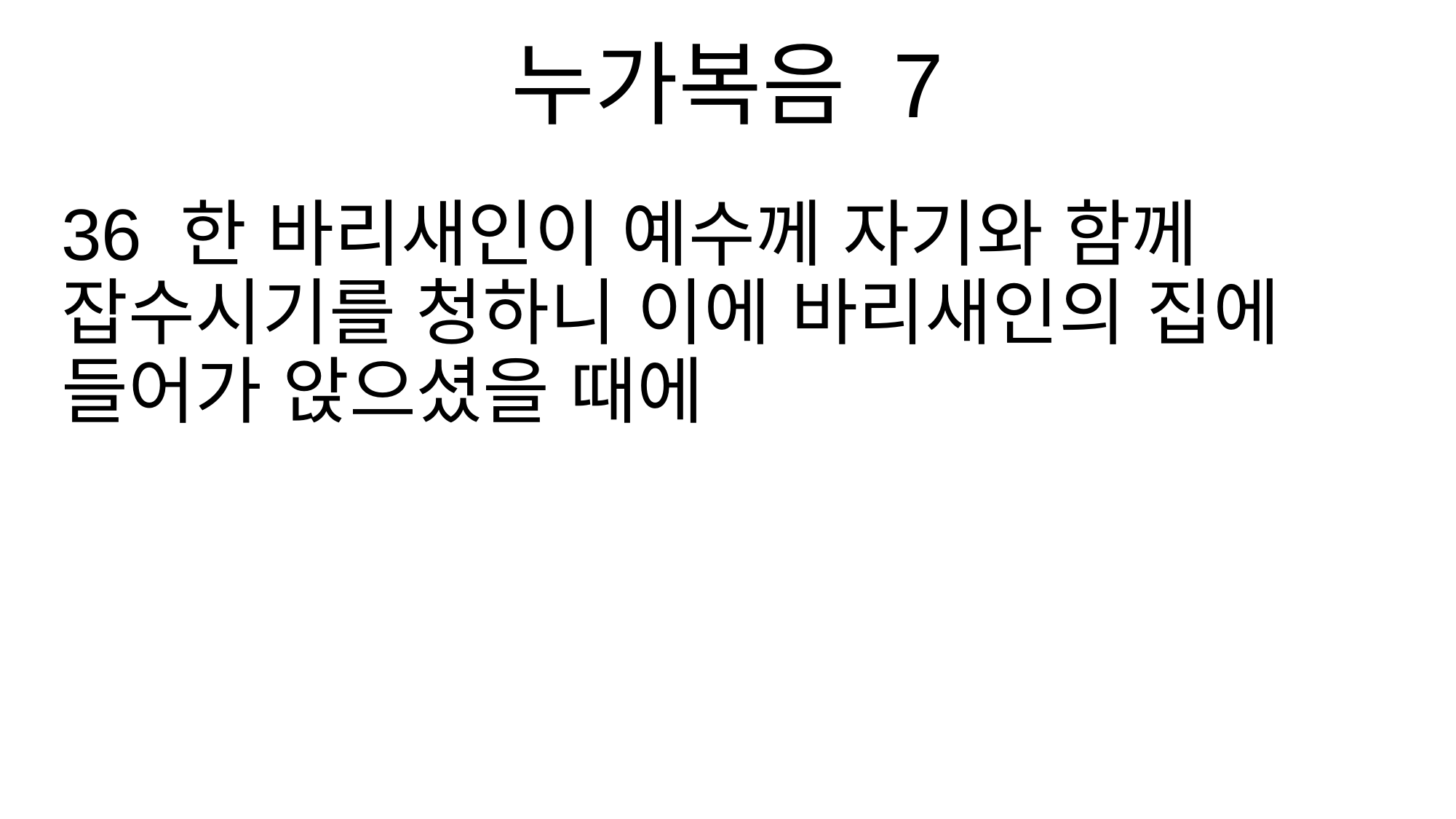

누가복음 7
36 한 바리새인이 예수께 자기와 함께 잡수시기를 청하니 이에 바리새인의 집에 들어가 앉으셨을 때에